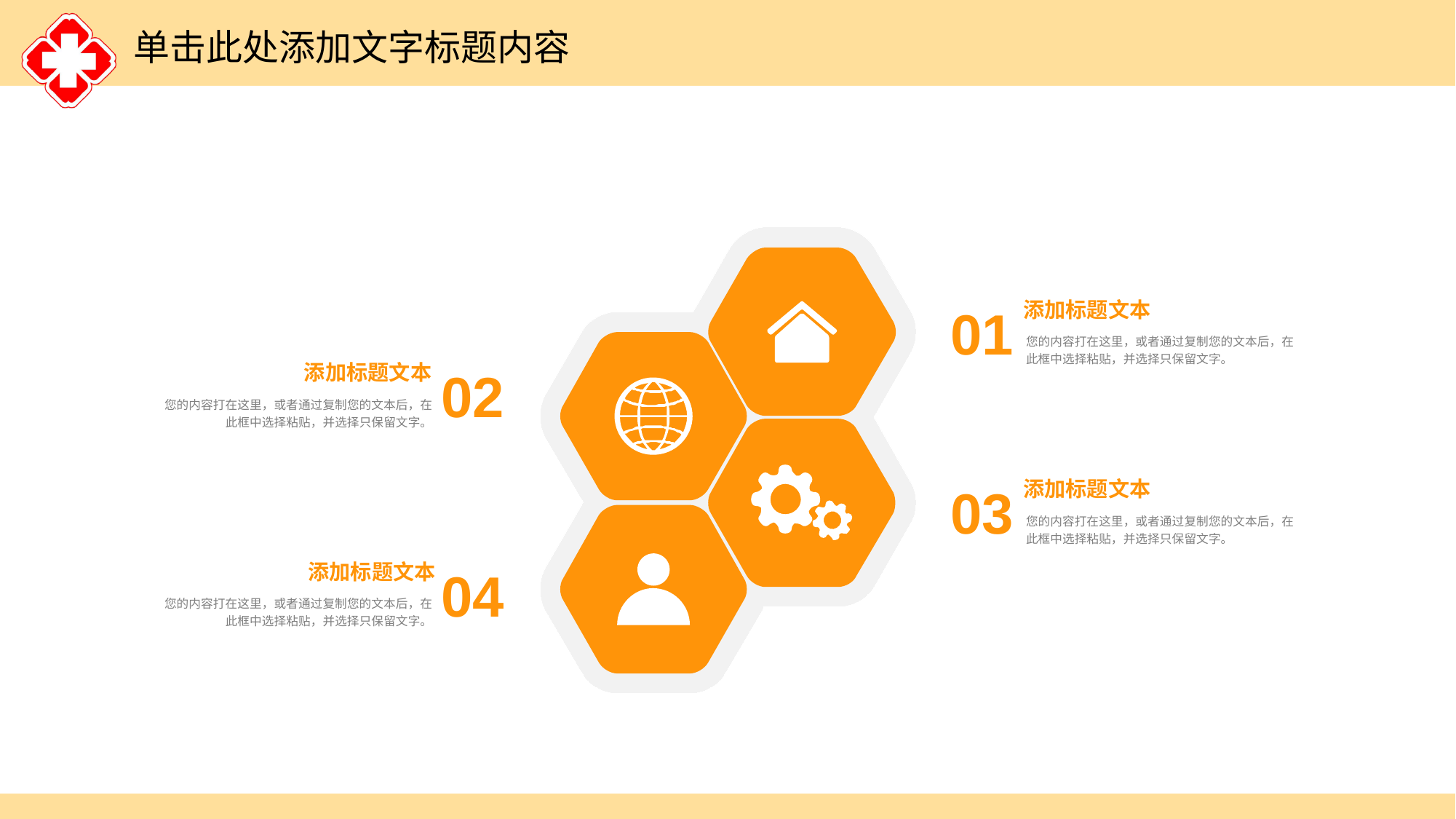

添加标题文本
您的内容打在这里，或者通过复制您的文本后，在此框中选择粘贴，并选择只保留文字。
01

添加标题文本
您的内容打在这里，或者通过复制您的文本后，在此框中选择粘贴，并选择只保留文字。
02

添加标题文本
您的内容打在这里，或者通过复制您的文本后，在此框中选择粘贴，并选择只保留文字。
03

添加标题文本
您的内容打在这里，或者通过复制您的文本后，在此框中选择粘贴，并选择只保留文字。
04